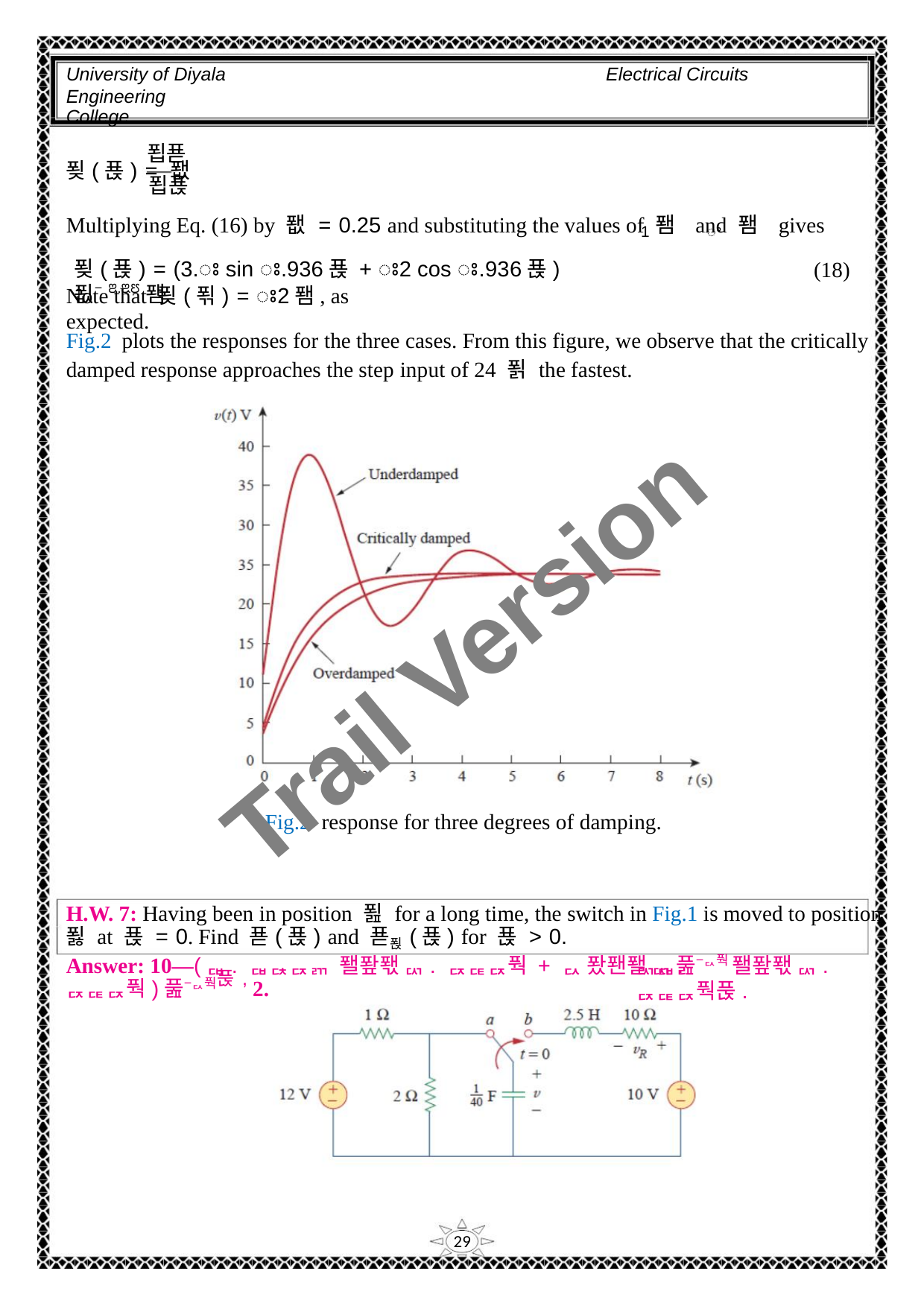

University of Diyala
Engineering College
Electrical Circuits
푑푣
푖(푡) = 퐶
푑푡
Multiplying Eq. (16) by 퐶 = 0.25 and substituting the values of 퐴 and 퐴 gives
1
ꢀ
푖(푡) = (3.ꢁ sin ꢁ.936푡 + ꢁ2 cos ꢁ.936푡)푒−ꢂ.ꢃꢄ퐴
(18)
Note that 푖(푂) = ꢁ2퐴, as expected.
Fig.2 plots the responses for the three cases. From this figure, we observe that the critically
damped response approaches the step input of 24 푉 the fastest.
Trail Version
Trail Version
Trail Version
Trail Version
Trail Version
Trail Version
Trail Version
Trail Version
Trail Version
Trail Version
Trail Version
Trail Version
Trail Version
Fig.2 response for three degrees of damping.
H.W. 7: Having been in position 푎 for a long time, the switch in Fig.1 is moved to position
푏 at 푡 = 0. Find 푣(푡) and 푣푅(푡) for 푡 > 0.
Answer: 10—(ퟏ. ퟏퟓퟒퟕ 퐬퐢퐧 ퟑ. ퟒퟔퟒ풕 + ퟐ 퐜퐨퐬 ퟑ. ퟒퟔퟒ풕)풆−ퟐ풕푽, 2.
ퟑퟏ풆−ퟐ풕 퐬퐢퐧 ퟑ. ퟒퟔퟒ풕푽.
29